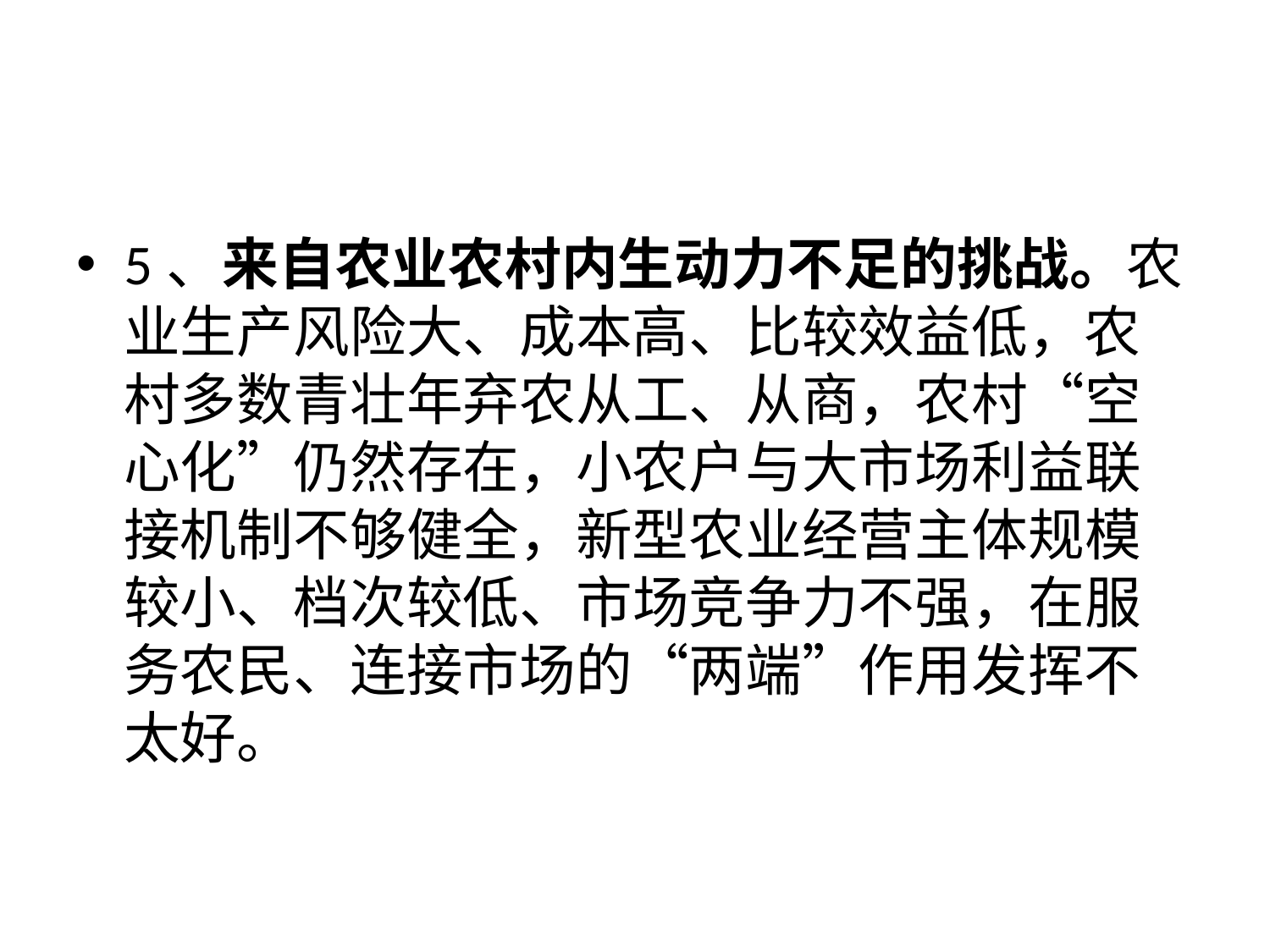

#
5、来自农业农村内生动力不足的挑战。农业生产风险大、成本高、比较效益低，农村多数青壮年弃农从工、从商，农村“空心化”仍然存在，小农户与大市场利益联接机制不够健全，新型农业经营主体规模较小、档次较低、市场竞争力不强，在服务农民、连接市场的“两端”作用发挥不太好。